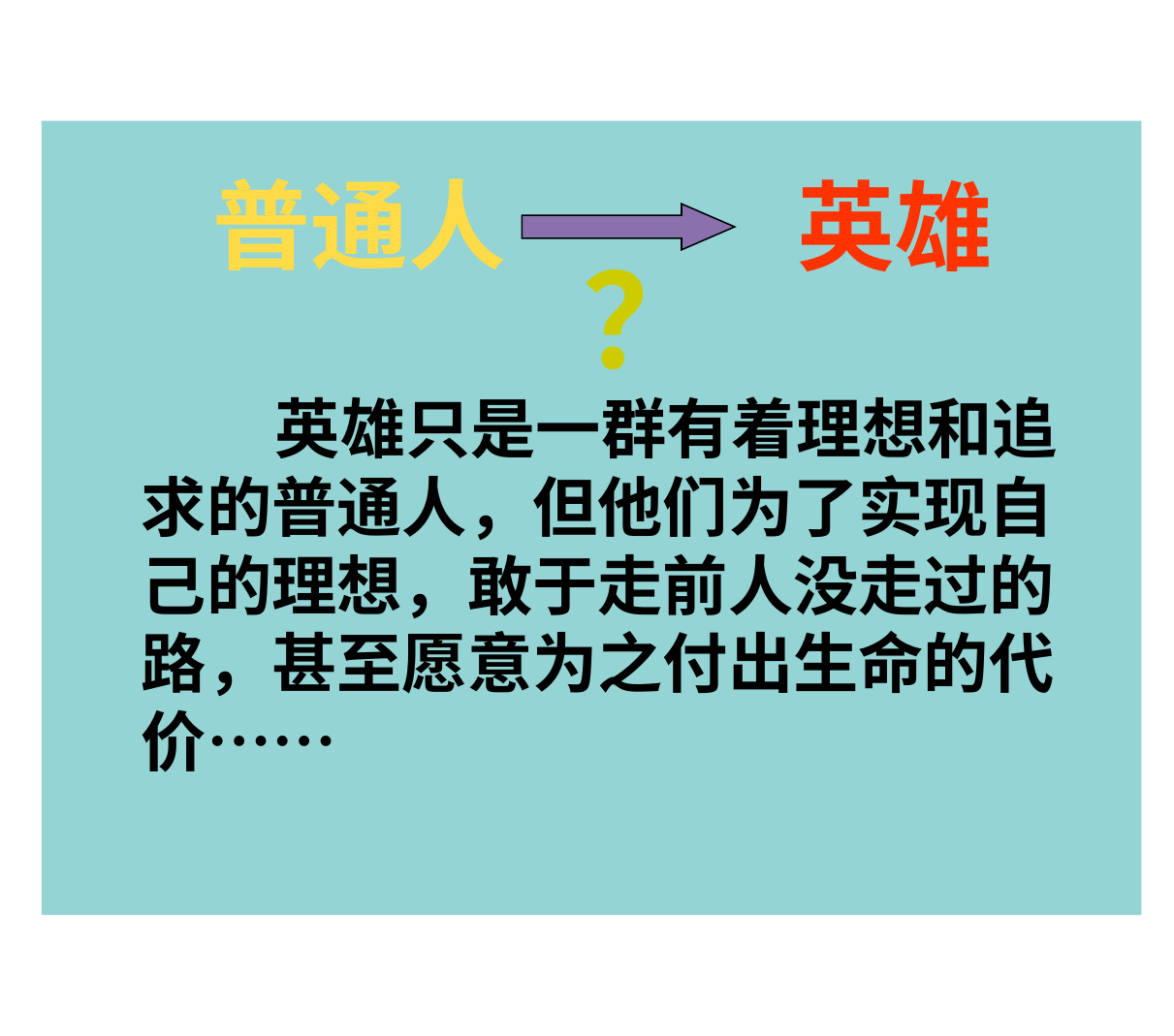

普通人
英雄

？
        英雄只是一群有着理想和追求的普通人，但他们为了实现自己的理想，敢于走前人没走过的路，甚至愿意为之付出生命的代价……